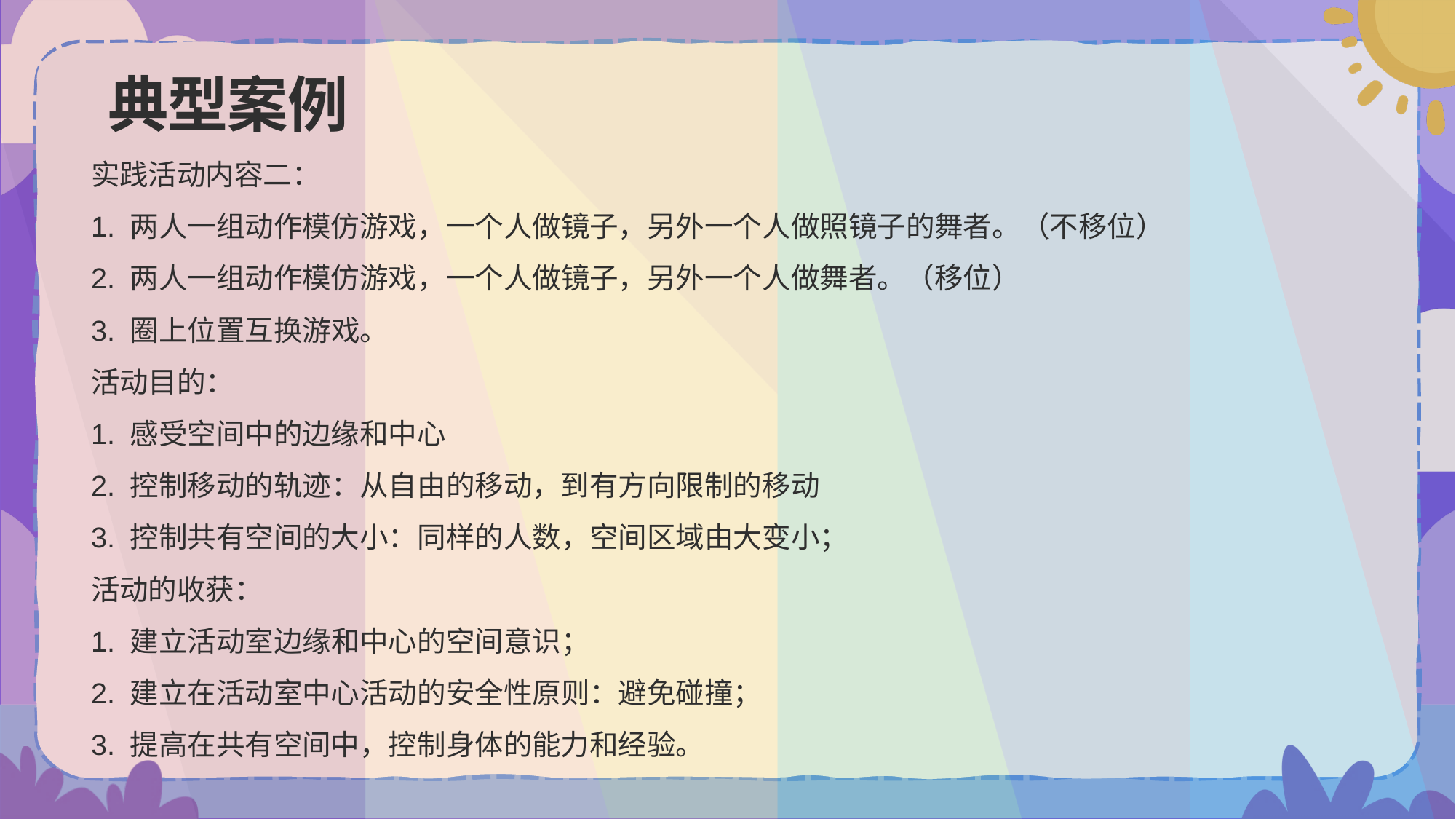

# 典型案例
实践活动内容二：
1. 两人一组动作模仿游戏，一个人做镜子，另外一个人做照镜子的舞者。（不移位）
2. 两人一组动作模仿游戏，一个人做镜子，另外一个人做舞者。（移位）
3. 圈上位置互换游戏。
活动目的：
1. 感受空间中的边缘和中心
2. 控制移动的轨迹：从自由的移动，到有方向限制的移动
3. 控制共有空间的大小：同样的人数，空间区域由大变小；
活动的收获：
1. 建立活动室边缘和中心的空间意识；
2. 建立在活动室中心活动的安全性原则：避免碰撞；
3. 提高在共有空间中，控制身体的能力和经验。